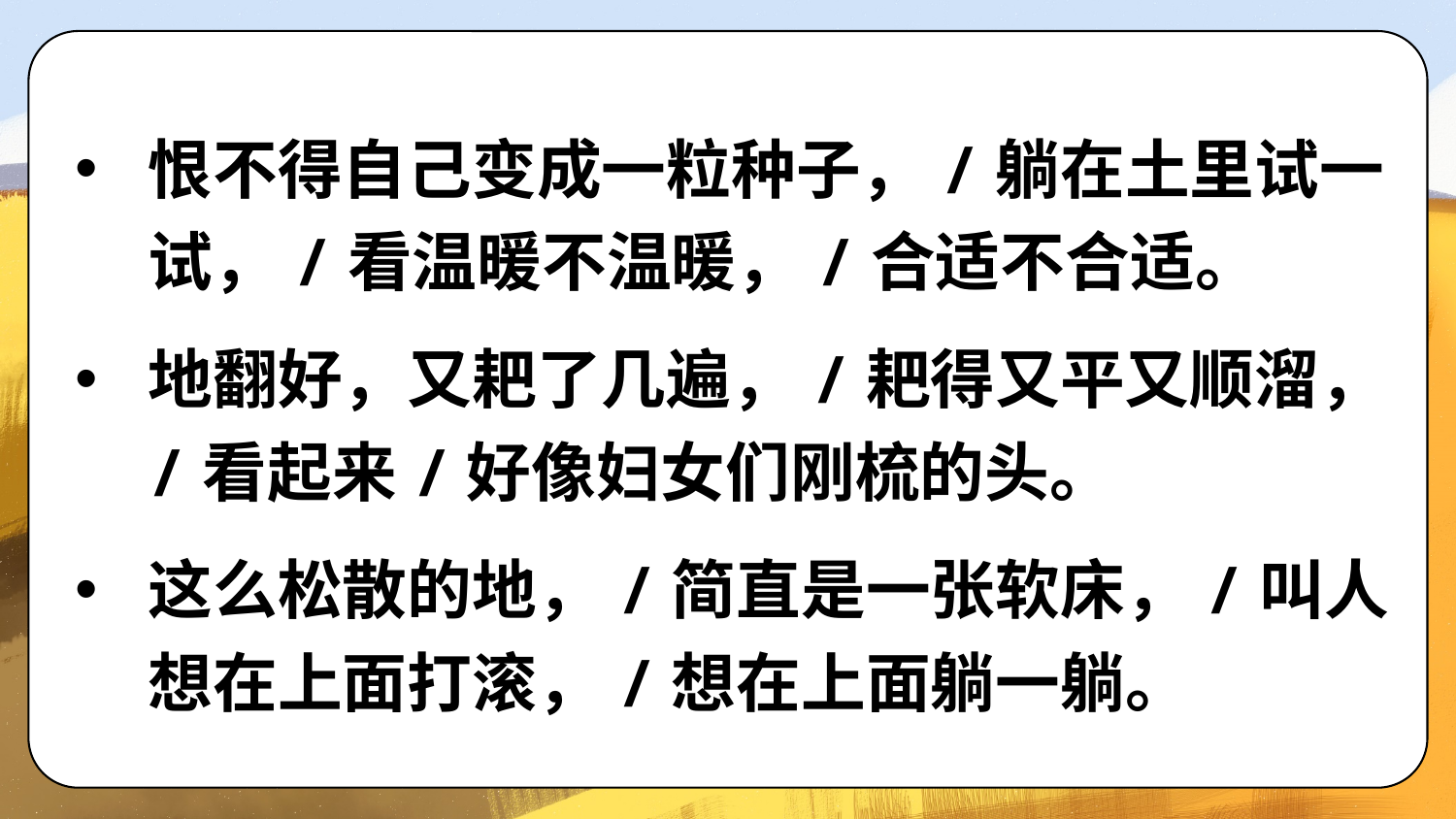

恨不得自己变成一粒种子，/躺在土里试一试，/看温暖不温暖，/合适不合适。
地翻好，又耙了几遍，/耙得又平又顺溜，/看起来/好像妇女们刚梳的头。
这么松散的地，/简直是一张软床，/叫人想在上面打滚，/想在上面躺一躺。